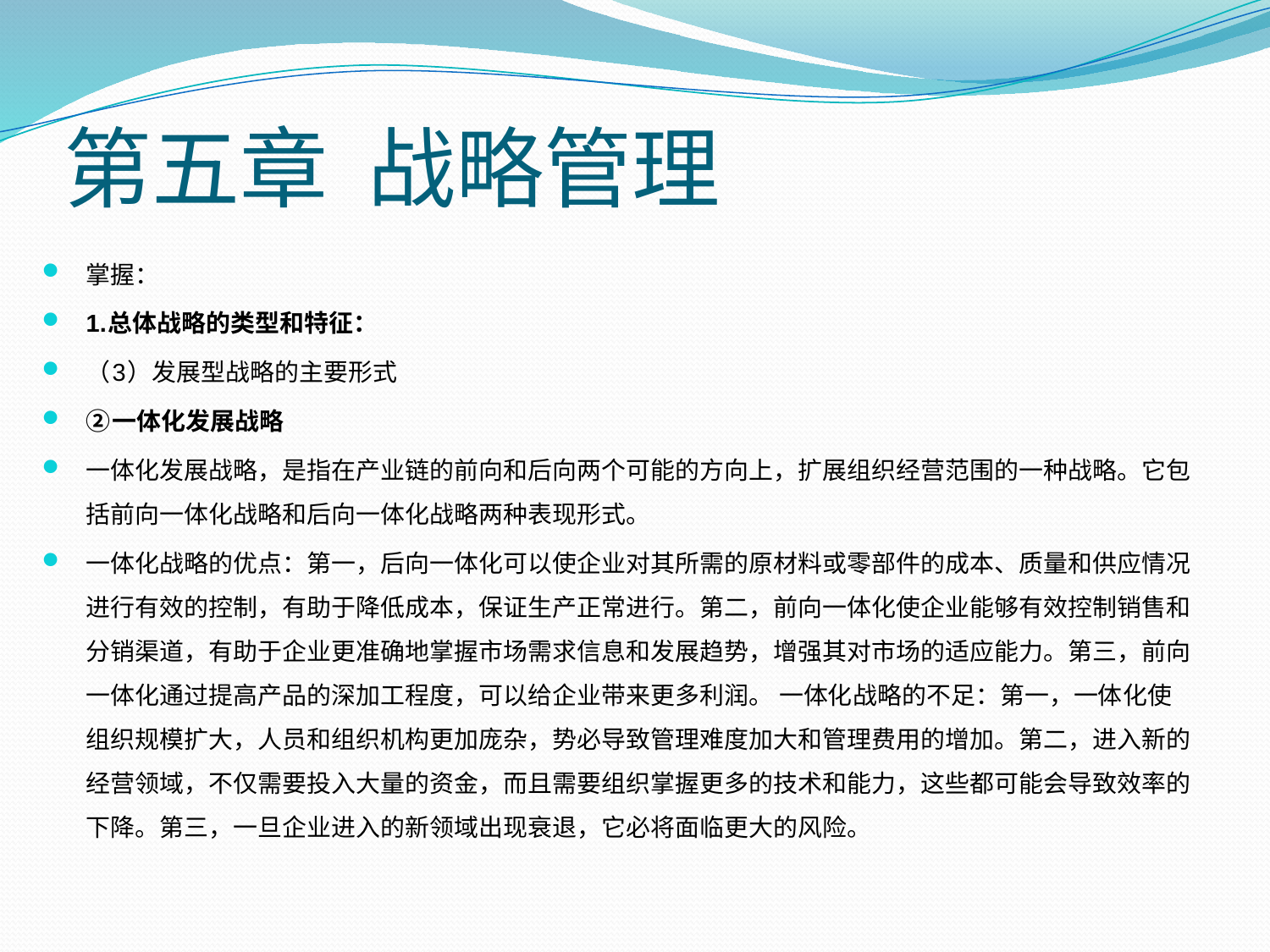

# 第五章  战略管理
掌握：
1.总体战略的类型和特征：
（3）发展型战略的主要形式
②一体化发展战略
一体化发展战略，是指在产业链的前向和后向两个可能的方向上，扩展组织经营范围的一种战略。它包括前向一体化战略和后向一体化战略两种表现形式。
一体化战略的优点：第一，后向一体化可以使企业对其所需的原材料或零部件的成本、质量和供应情况进行有效的控制，有助于降低成本，保证生产正常进行。第二，前向一体化使企业能够有效控制销售和分销渠道，有助于企业更准确地掌握市场需求信息和发展趋势，增强其对市场的适应能力。第三，前向一体化通过提高产品的深加工程度，可以给企业带来更多利润。 一体化战略的不足：第一，一体化使组织规模扩大，人员和组织机构更加庞杂，势必导致管理难度加大和管理费用的增加。第二，进入新的经营领域，不仅需要投入大量的资金，而且需要组织掌握更多的技术和能力，这些都可能会导致效率的下降。第三，一旦企业进入的新领域出现衰退，它必将面临更大的风险。